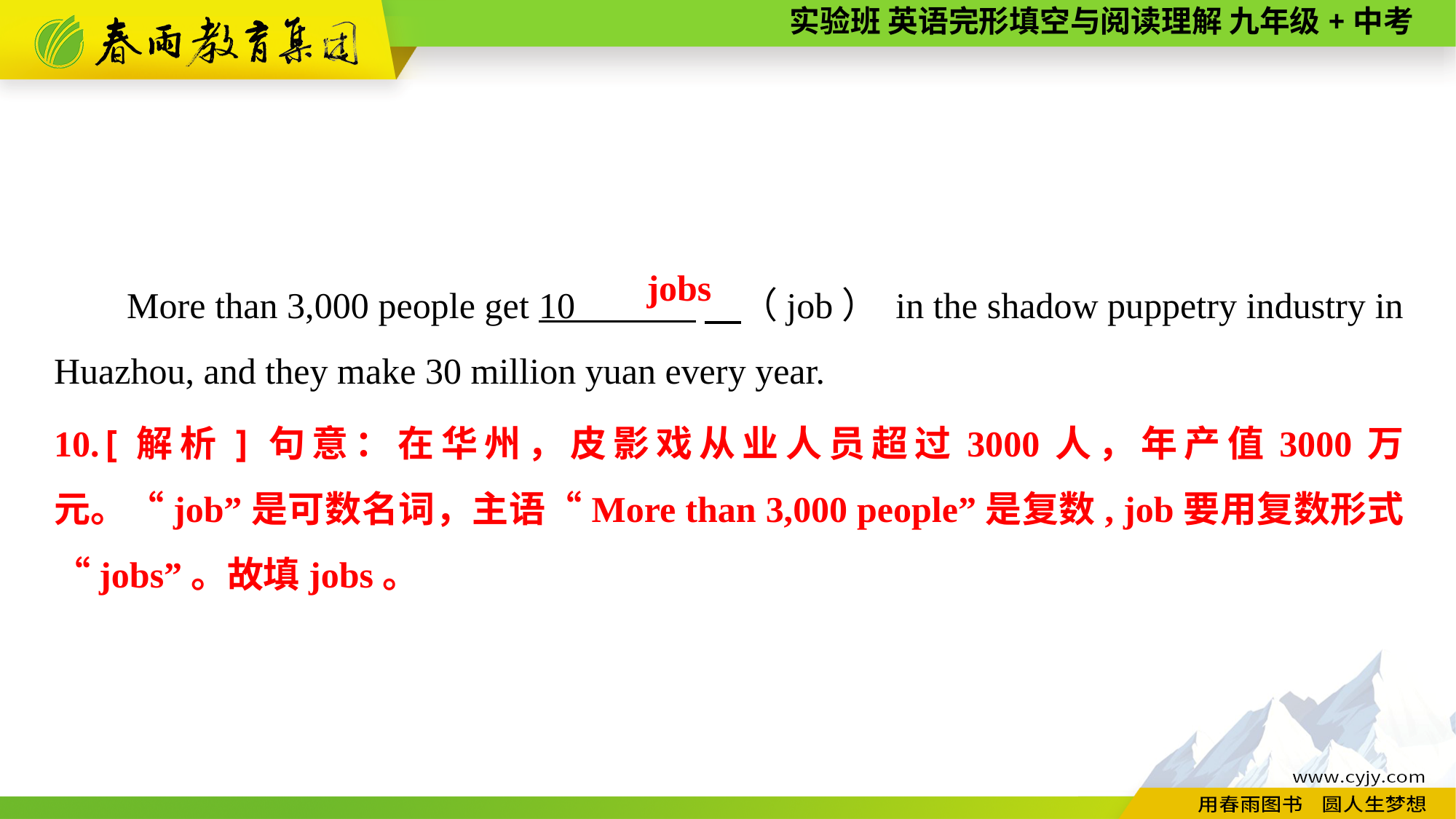

More than 3,000 people get 10             　（job） in the shadow puppetry industry in Huazhou, and they make 30 million yuan every year.
jobs
10.[解析]句意：在华州，皮影戏从业人员超过3000人，年产值3000万元。“job”是可数名词，主语“More than 3,000 people”是复数, job要用复数形式“jobs”。故填jobs。